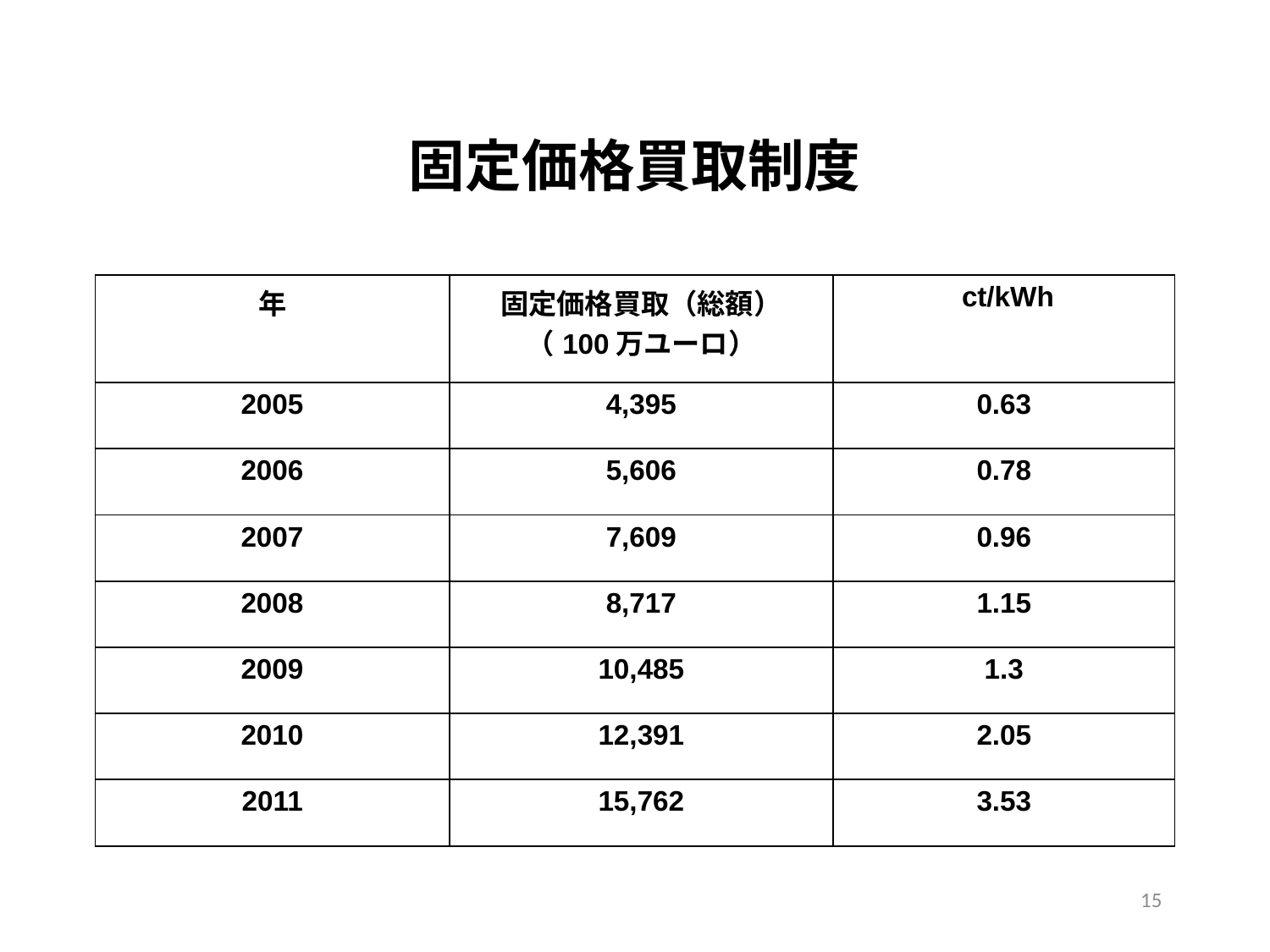

# 固定価格買取制度
| 年 | 固定価格買取（総額） （100万ユーロ） | ct/kWh |
| --- | --- | --- |
| 2005 | 4,395 | 0.63 |
| 2006 | 5,606 | 0.78 |
| 2007 | 7,609 | 0.96 |
| 2008 | 8,717 | 1.15 |
| 2009 | 10,485 | 1.3 |
| 2010 | 12,391 | 2.05 |
| 2011 | 15,762 | 3.53 |
15